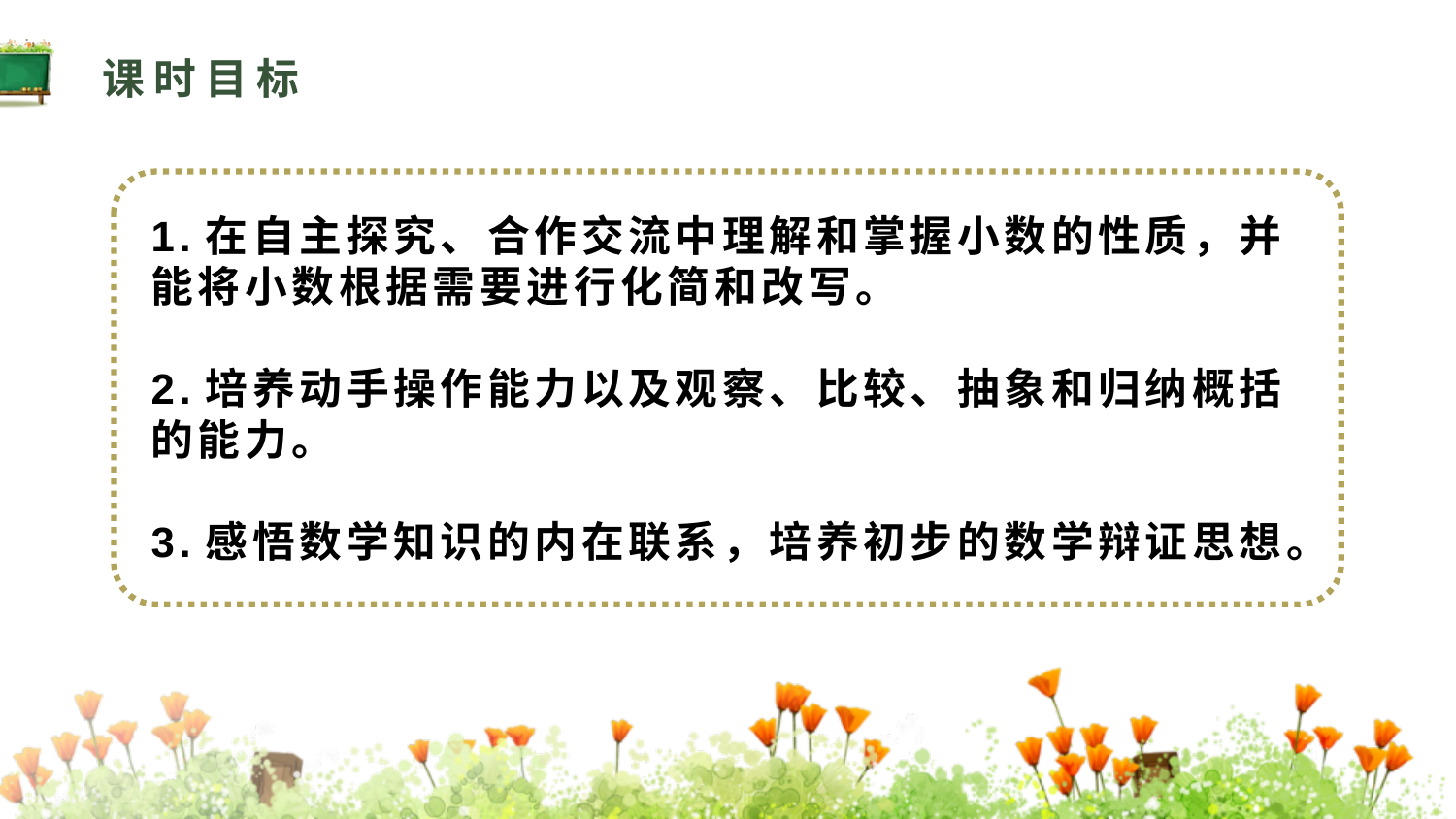

课时目标

1.在自主探究、合作交流中理解和掌握小数的性质，并能将小数根据需要进行化简和改写。

2.培养动手操作能力以及观察、比较、抽象和归纳概括的能力。

3.感悟数学知识的内在联系，培养初步的数学辩证思想。